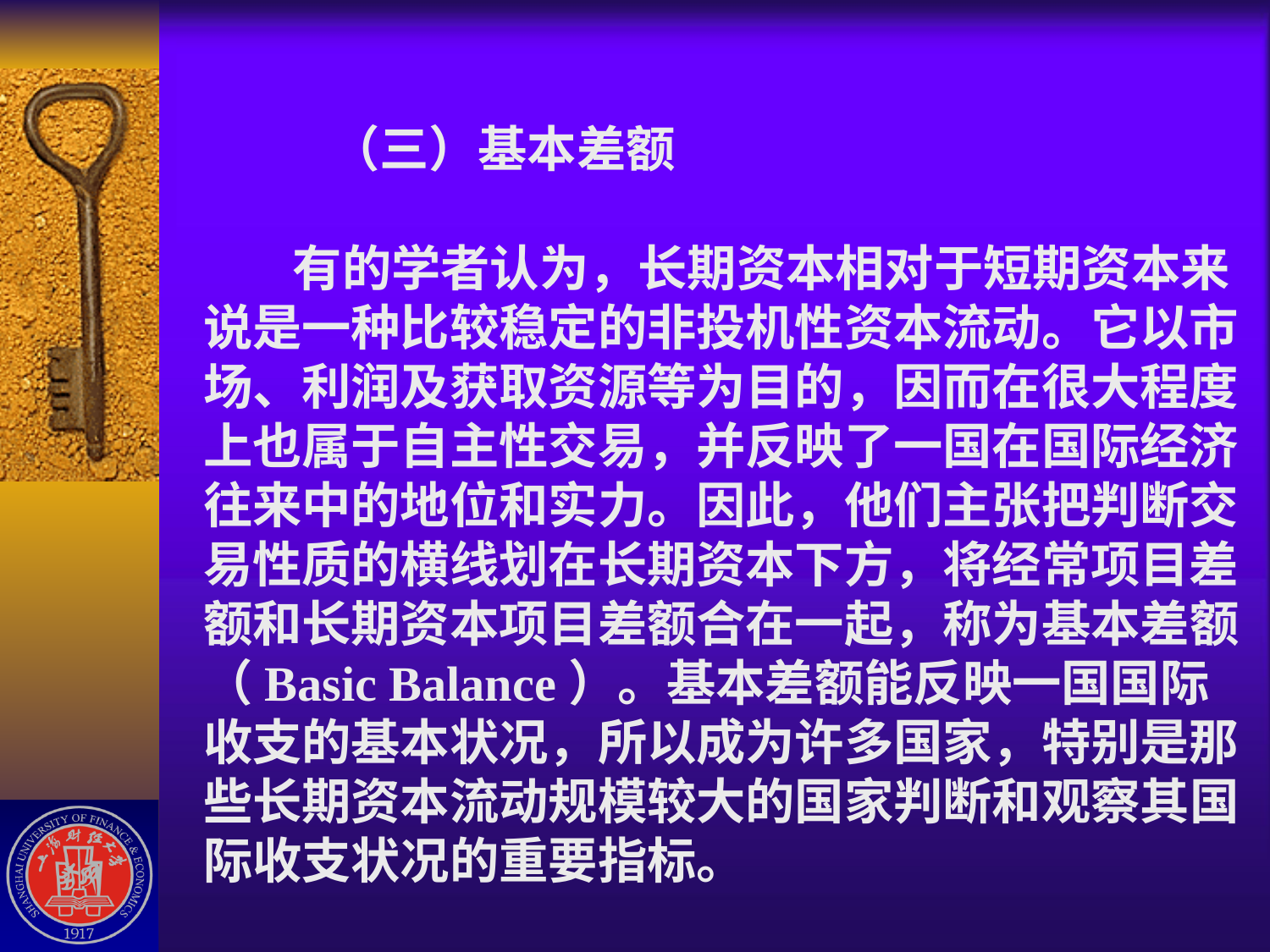

# （三）基本差额 有的学者认为，长期资本相对于短期资本来说是一种比较稳定的非投机性资本流动。它以市场、利润及获取资源等为目的，因而在很大程度上也属于自主性交易，并反映了一国在国际经济往来中的地位和实力。因此，他们主张把判断交易性质的横线划在长期资本下方，将经常项目差额和长期资本项目差额合在一起，称为基本差额（Basic Balance）。基本差额能反映一国国际收支的基本状况，所以成为许多国家，特别是那些长期资本流动规模较大的国家判断和观察其国际收支状况的重要指标。